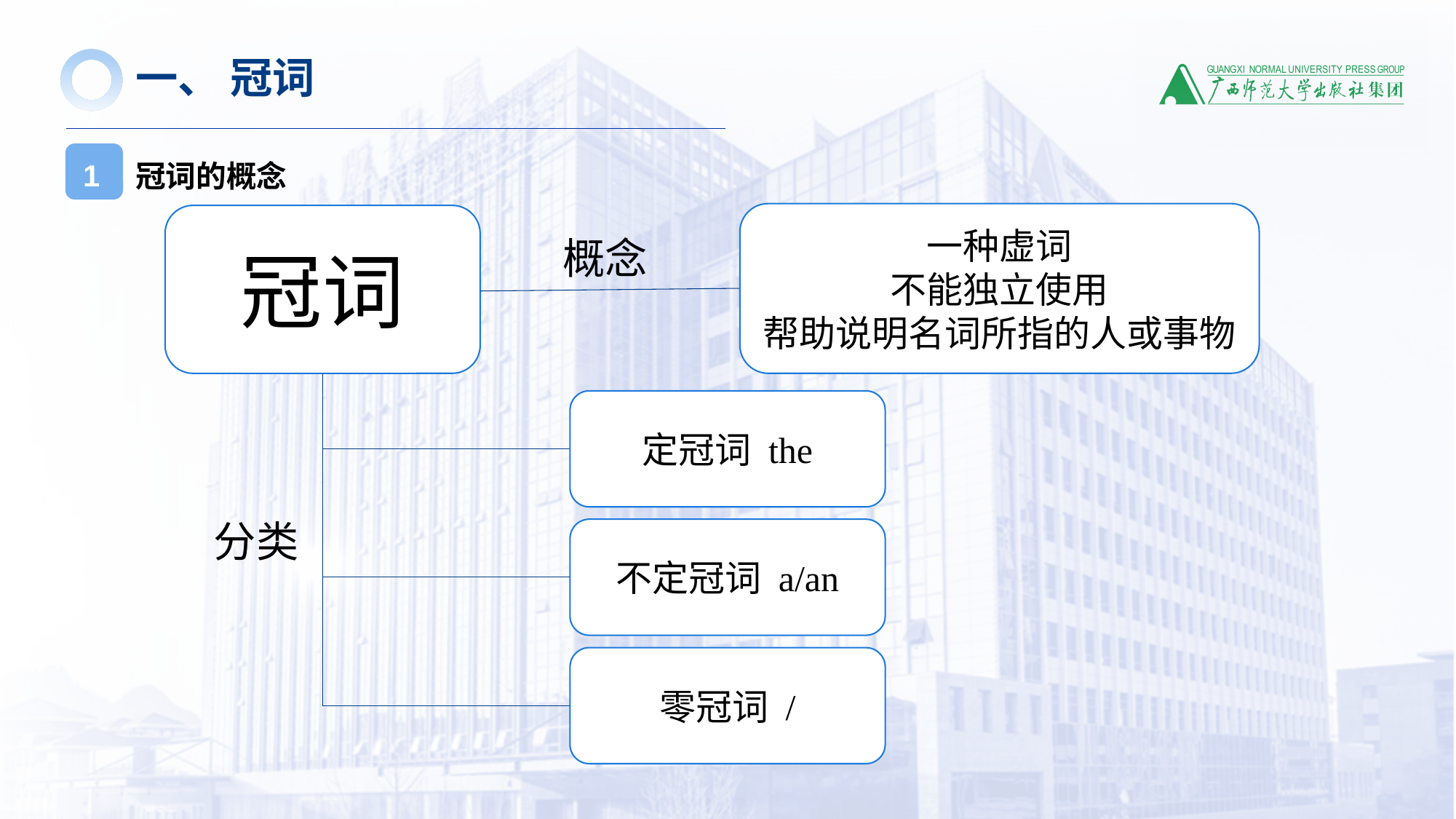

一、 冠词

冠词的概念

1
一种虚词
不能独立使用
帮助说明名词所指的人或事物
冠词
概念
定冠词 the
分类
不定冠词 a/an
零冠词 /